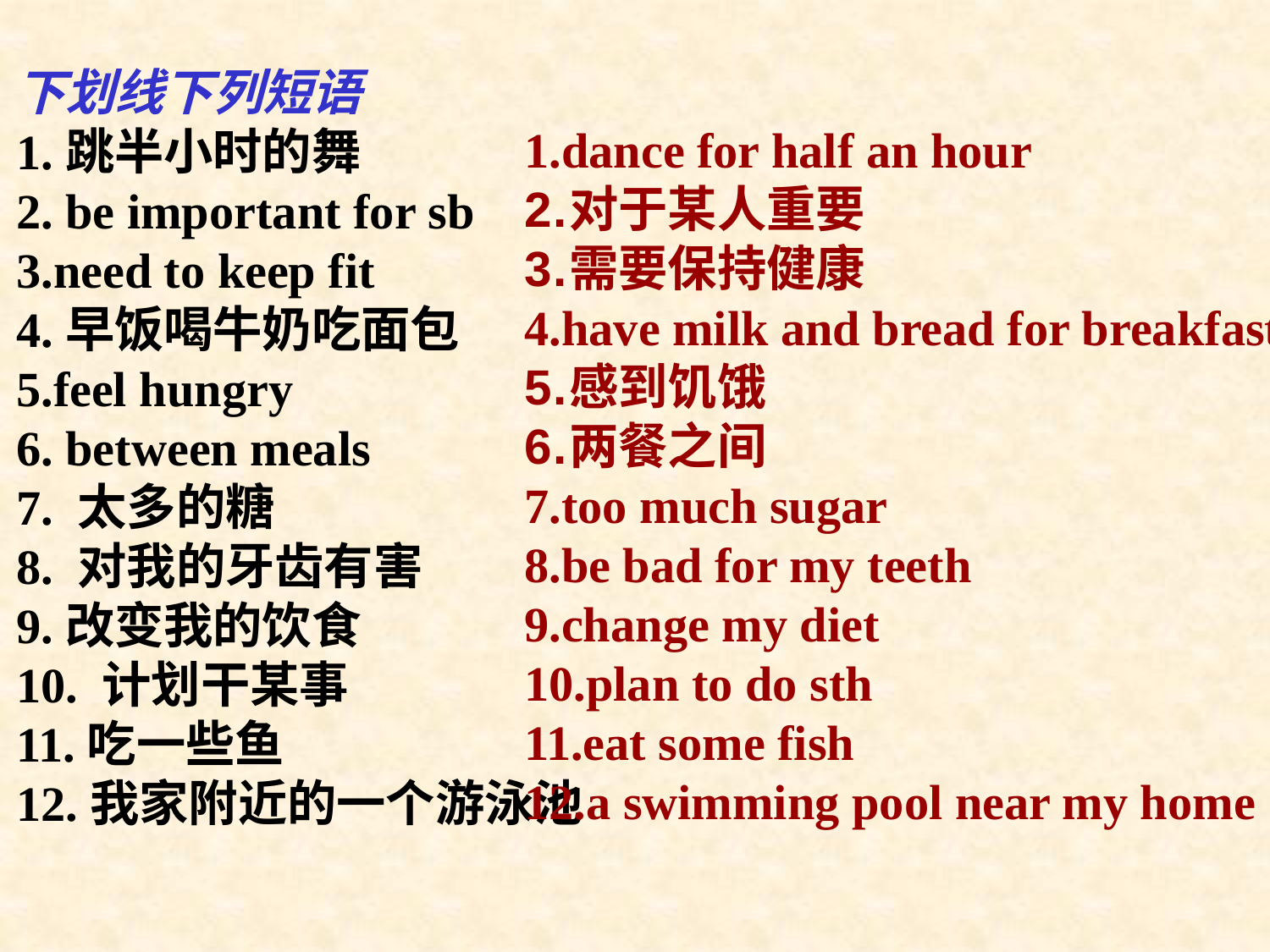

dance for half an hour
对于某人重要
需要保持健康
have milk and bread for breakfast
感到饥饿
两餐之间
too much sugar
be bad for my teeth
change my diet
plan to do sth
eat some fish
a swimming pool near my home
下划线下列短语
1.跳半小时的舞
2. be important for sb
3.need to keep fit
4.早饭喝牛奶吃面包
5.feel hungry
6. between meals
7. 太多的糖
8. 对我的牙齿有害
9.改变我的饮食
10. 计划干某事
11.吃一些鱼
12.我家附近的一个游泳池